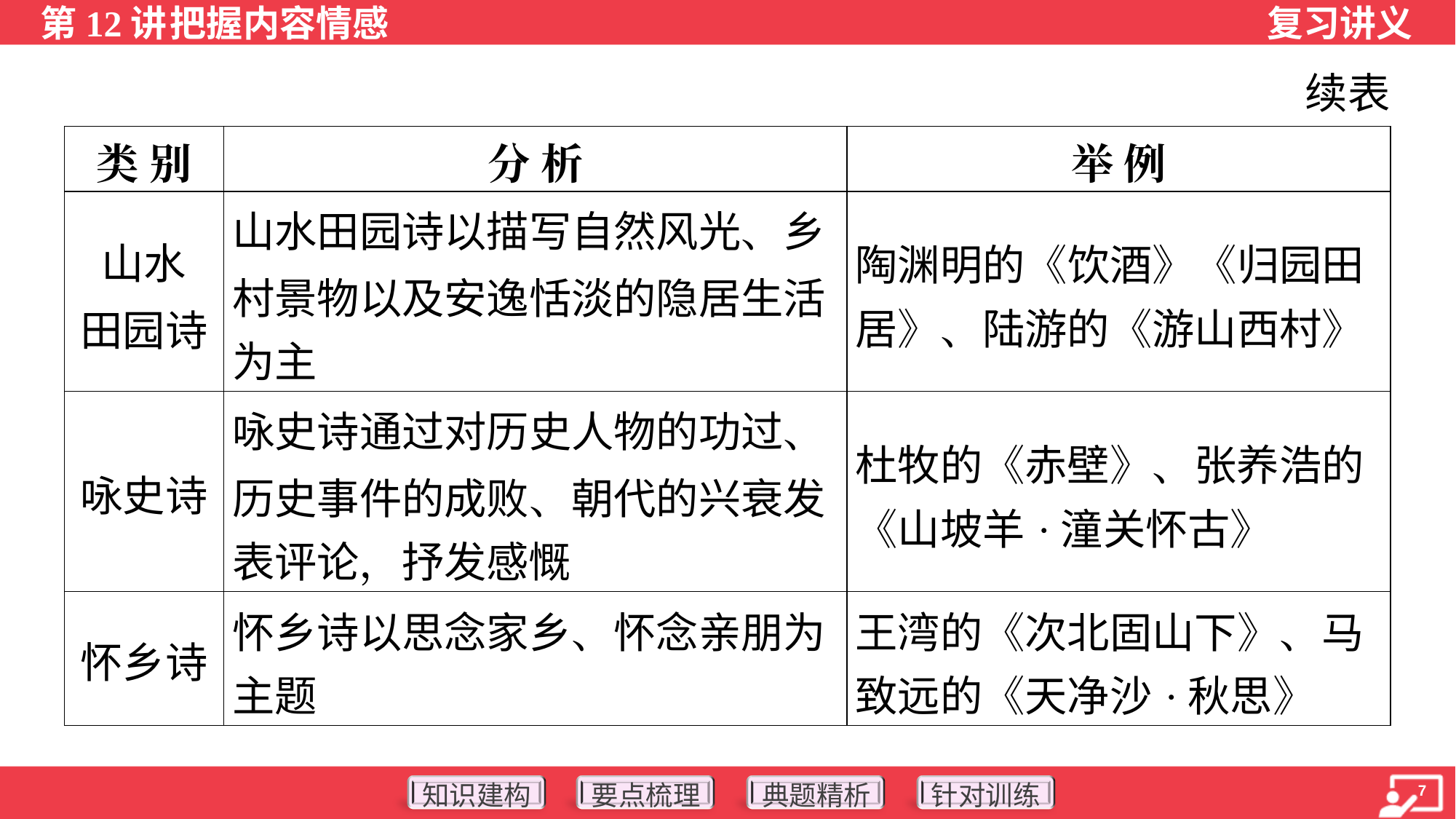

续表
| 类 别 | 分 析 | 举 例 |
| --- | --- | --- |
| 山水 田园诗 | 山水田园诗以描写自然风光、乡 村景物以及安逸恬淡的隐居生活 为主 | 陶渊明的《饮酒》《归园田 居》、陆游的《游山西村》 |
| 咏史诗 | 咏史诗通过对历史人物的功过、 历史事件的成败、朝代的兴衰发 表评论，抒发感慨 | 杜牧的《赤壁》、张养浩的 《山坡羊·潼关怀古》 |
| 怀乡诗 | 怀乡诗以思念家乡、怀念亲朋为 主题 | 王湾的《次北固山下》、马 致远的《天净沙·秋思》 |